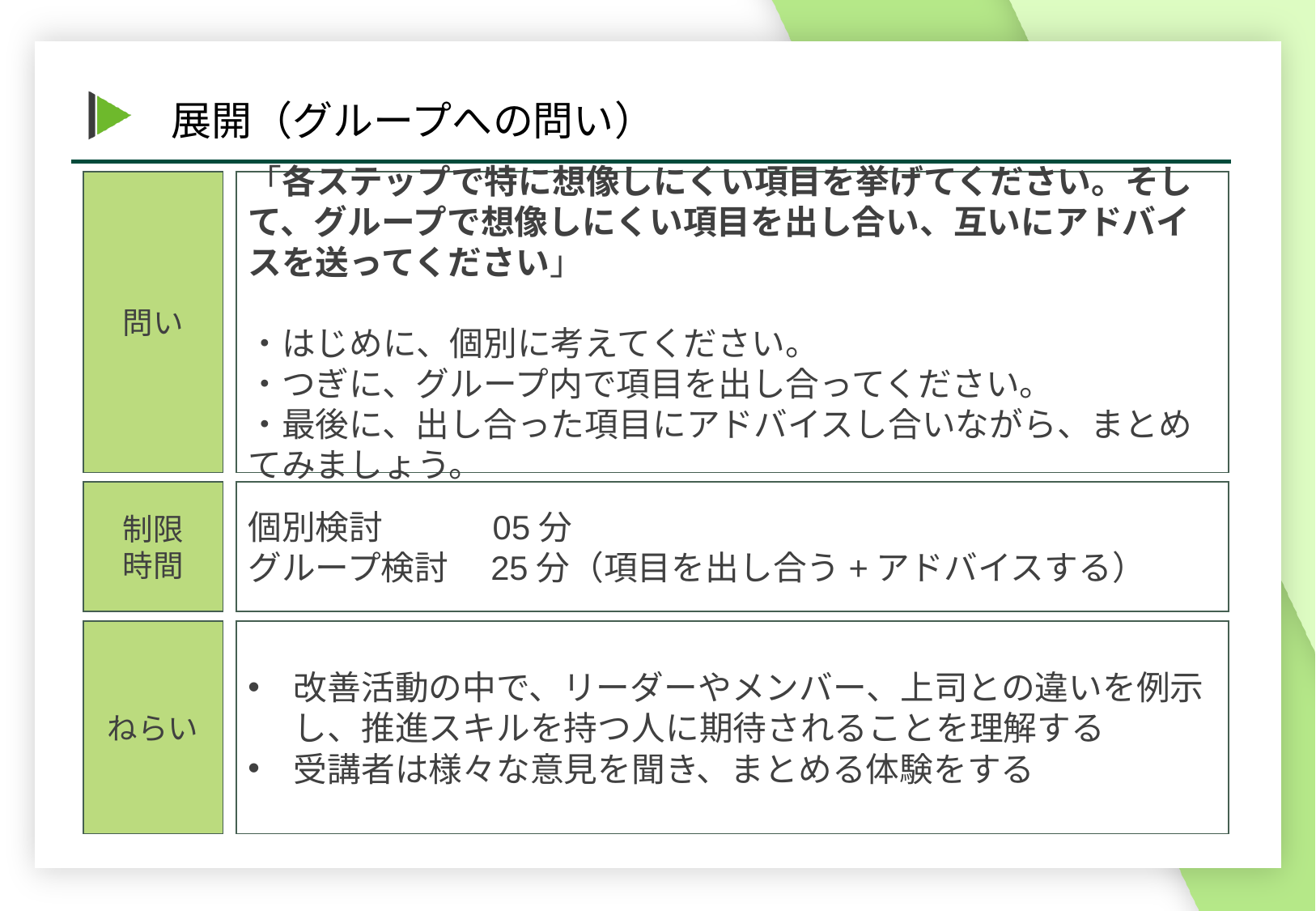

問い
「各ステップで特に想像しにくい項目を挙げてください。そして、グループで想像しにくい項目を出し合い、互いにアドバイスを送ってください」

・はじめに、個別に考えてください。
・つぎに、グループ内で項目を出し合ってください。
・最後に、出し合った項目にアドバイスし合いながら、まとめてみましょう。
個別検討　　　05分
グループ検討　25分（項目を出し合う+アドバイスする）
制限
時間
改善活動の中で、リーダーやメンバー、上司との違いを例示し、推進スキルを持つ人に期待されることを理解する
受講者は様々な意見を聞き、まとめる体験をする
ねらい